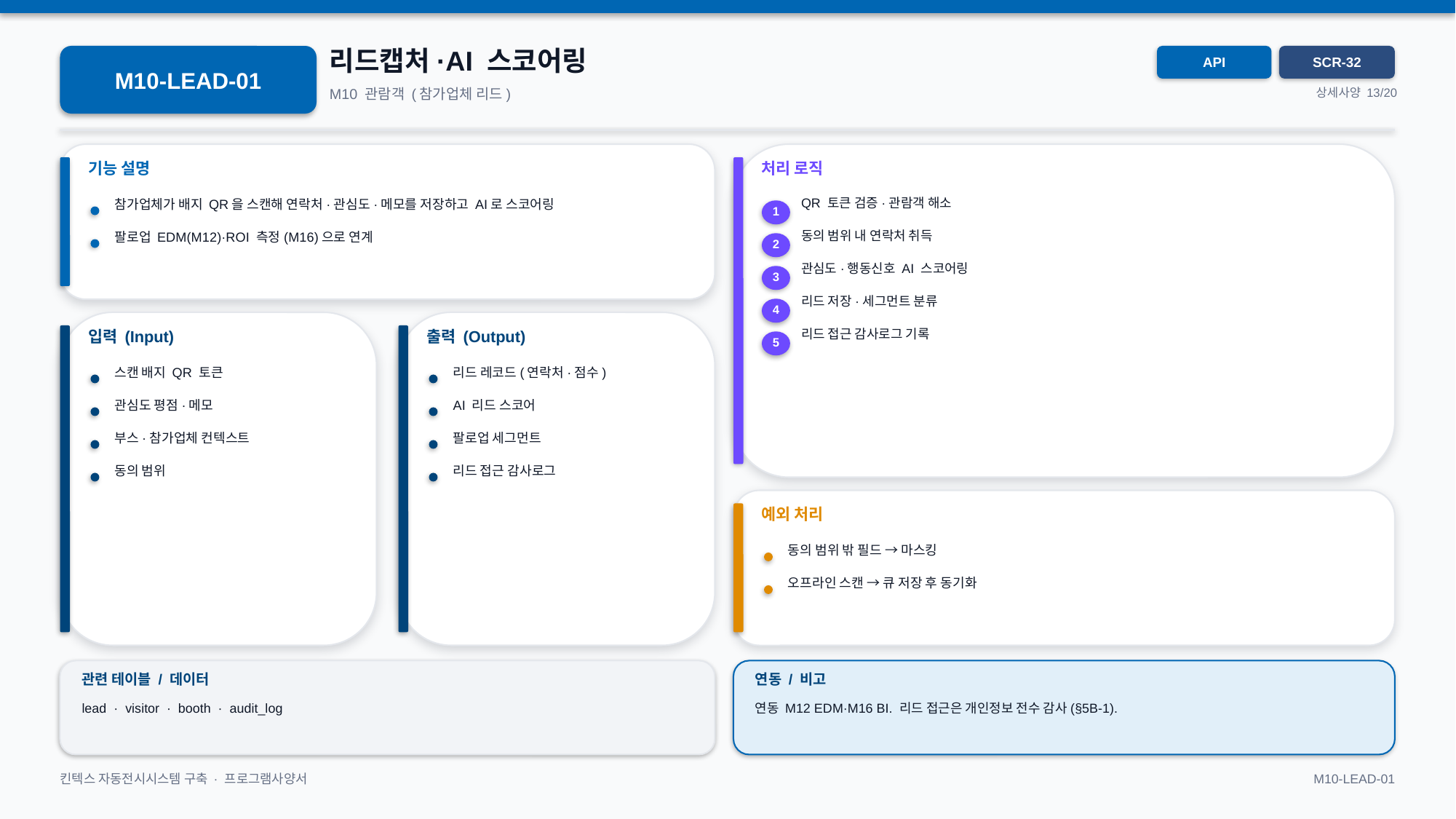

리드캡처·AI 스코어링

M10-LEAD-01

API

SCR-32
M10 관람객 (참가업체 리드)
상세사양 13/20

기능 설명
처리 로직
QR 토큰 검증·관람객 해소
참가업체가 배지 QR을 스캔해 연락처·관심도·메모를 저장하고 AI로 스코어링
1

동의 범위 내 연락처 취득
팔로업 EDM(M12)·ROI 측정(M16)으로 연계
2

관심도·행동신호 AI 스코어링
3

리드 저장·세그먼트 분류
4

입력 (Input)
출력 (Output)
리드 접근 감사로그 기록
5

스캔 배지 QR 토큰
리드 레코드(연락처·점수)

관심도 평점·메모
AI 리드 스코어

부스·참가업체 컨텍스트
팔로업 세그먼트

동의 범위
리드 접근 감사로그

예외 처리
동의 범위 밖 필드 → 마스킹

오프라인 스캔 → 큐 저장 후 동기화

관련 테이블 / 데이터
연동 / 비고
lead  ·  visitor  ·  booth  ·  audit_log
연동 M12 EDM·M16 BI. 리드 접근은 개인정보 전수 감사(§5B-1).
킨텍스 자동전시시스템 구축 · 프로그램사양서
M10-LEAD-01